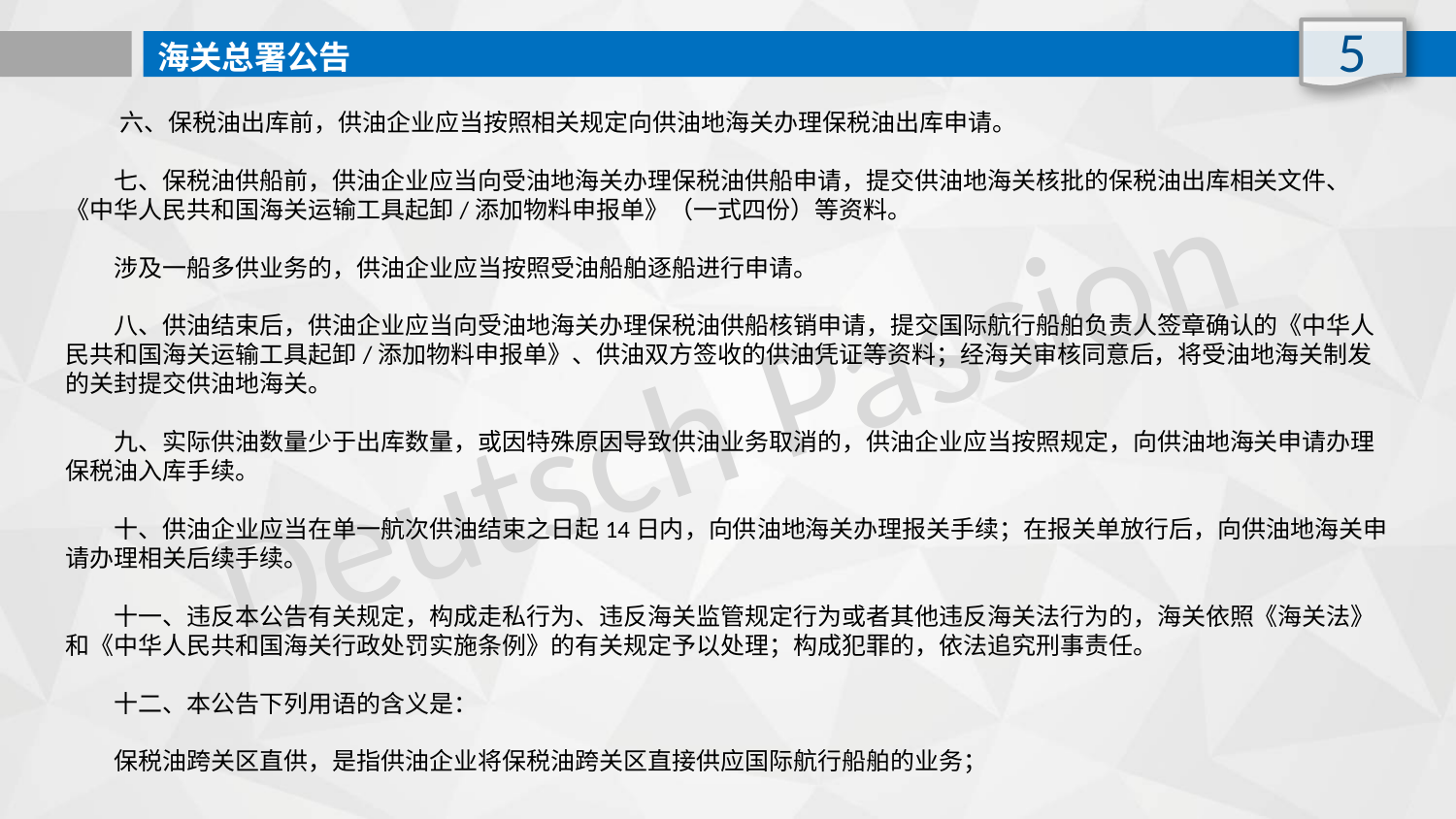

5

海关总署公告

         六、保税油出库前，供油企业应当按照相关规定向供油地海关办理保税油出库申请。

　　七、保税油供船前，供油企业应当向受油地海关办理保税油供船申请，提交供油地海关核批的保税油出库相关文件、《中华人民共和国海关运输工具起卸/添加物料申报单》（一式四份）等资料。

　　涉及一船多供业务的，供油企业应当按照受油船舶逐船进行申请。

　　八、供油结束后，供油企业应当向受油地海关办理保税油供船核销申请，提交国际航行船舶负责人签章确认的《中华人民共和国海关运输工具起卸/添加物料申报单》、供油双方签收的供油凭证等资料；经海关审核同意后，将受油地海关制发的关封提交供油地海关。

　　九、实际供油数量少于出库数量，或因特殊原因导致供油业务取消的，供油企业应当按照规定，向供油地海关申请办理保税油入库手续。

　　十、供油企业应当在单一航次供油结束之日起14日内，向供油地海关办理报关手续；在报关单放行后，向供油地海关申请办理相关后续手续。

　　十一、违反本公告有关规定，构成走私行为、违反海关监管规定行为或者其他违反海关法行为的，海关依照《海关法》和《中华人民共和国海关行政处罚实施条例》的有关规定予以处理；构成犯罪的，依法追究刑事责任。

　　十二、本公告下列用语的含义是：

　　保税油跨关区直供，是指供油企业将保税油跨关区直接供应国际航行船舶的业务；
Deutsch Passion